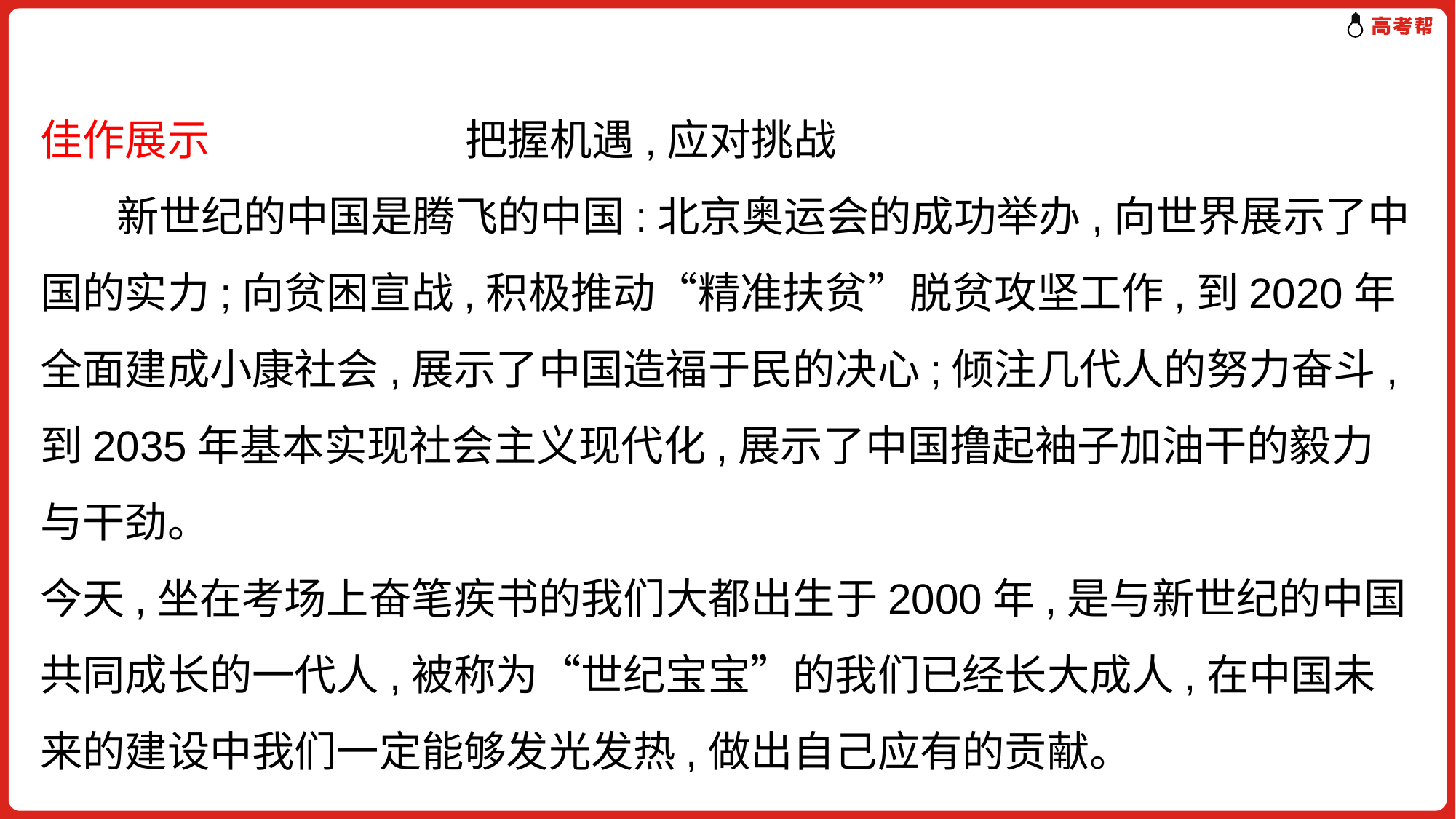

佳作展示                           把握机遇,应对挑战
       新世纪的中国是腾飞的中国:北京奥运会的成功举办,向世界展示了中国的实力;向贫困宣战,积极推动“精准扶贫”脱贫攻坚工作,到2020年全面建成小康社会,展示了中国造福于民的决心;倾注几代人的努力奋斗,到2035年基本实现社会主义现代化,展示了中国撸起袖子加油干的毅力与干劲。
今天,坐在考场上奋笔疾书的我们大都出生于2000年,是与新世纪的中国共同成长的一代人,被称为“世纪宝宝”的我们已经长大成人,在中国未来的建设中我们一定能够发光发热,做出自己应有的贡献。